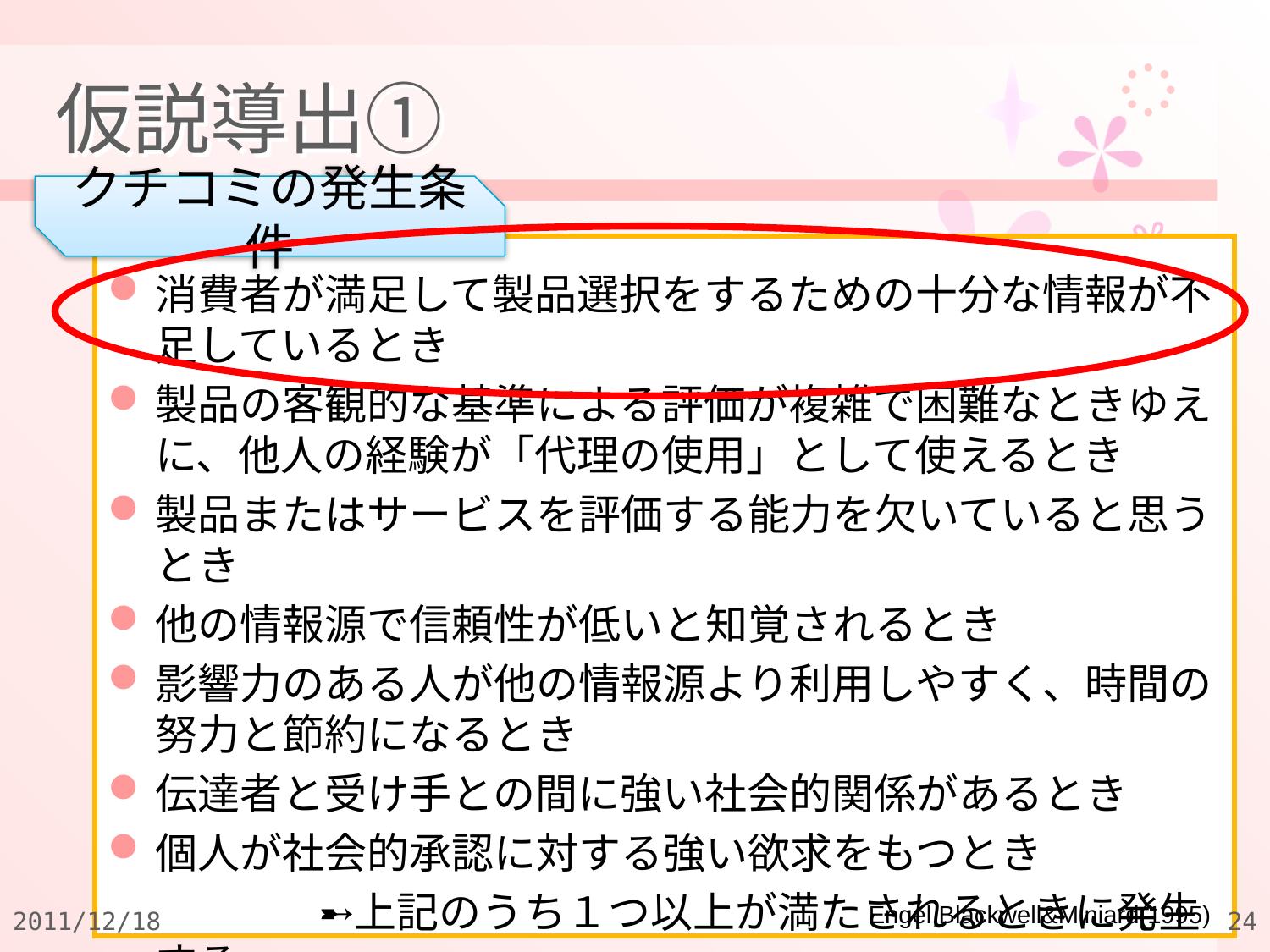

# 仮説導出①
クチコミの発生条件

消費者が満足して製品選択をするための十分な情報が不足しているとき
製品の客観的な基準による評価が複雑で困難なときゆえに、他人の経験が「代理の使用」として使えるとき
製品またはサービスを評価する能力を欠いていると思うとき
他の情報源で信頼性が低いと知覚されるとき
影響力のある人が他の情報源より利用しやすく、時間の努力と節約になるとき
伝達者と受け手との間に強い社会的関係があるとき
個人が社会的承認に対する強い欲求をもつとき
　　　　　➸上記のうち１つ以上が満たされるときに発生する
Engel,Blackwell&Miniard(1995)
2011/12/18
24